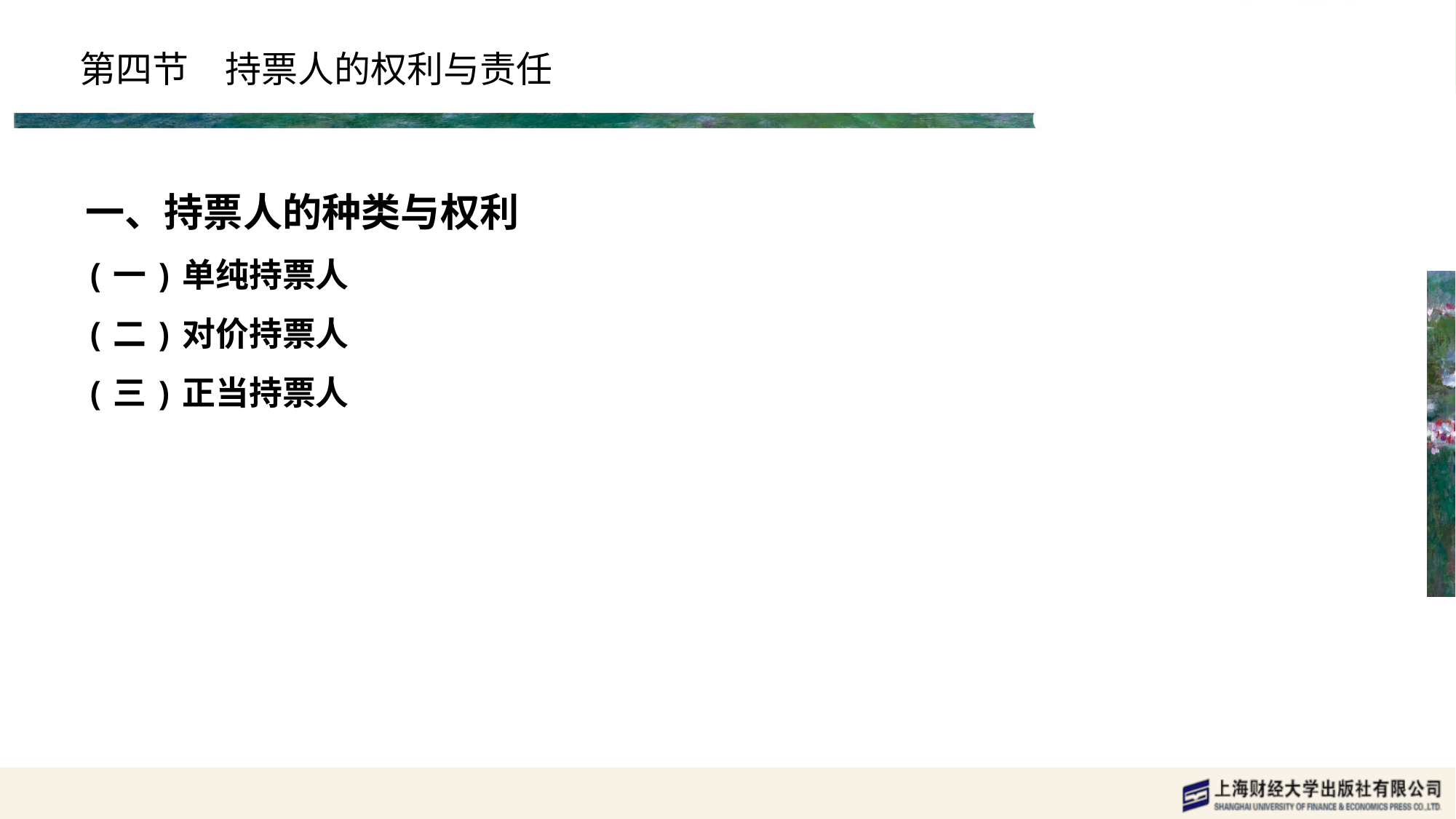

# 第四节　持票人的权利与责任
一、持票人的种类与权利
(一)单纯持票人
(二)对价持票人
(三)正当持票人